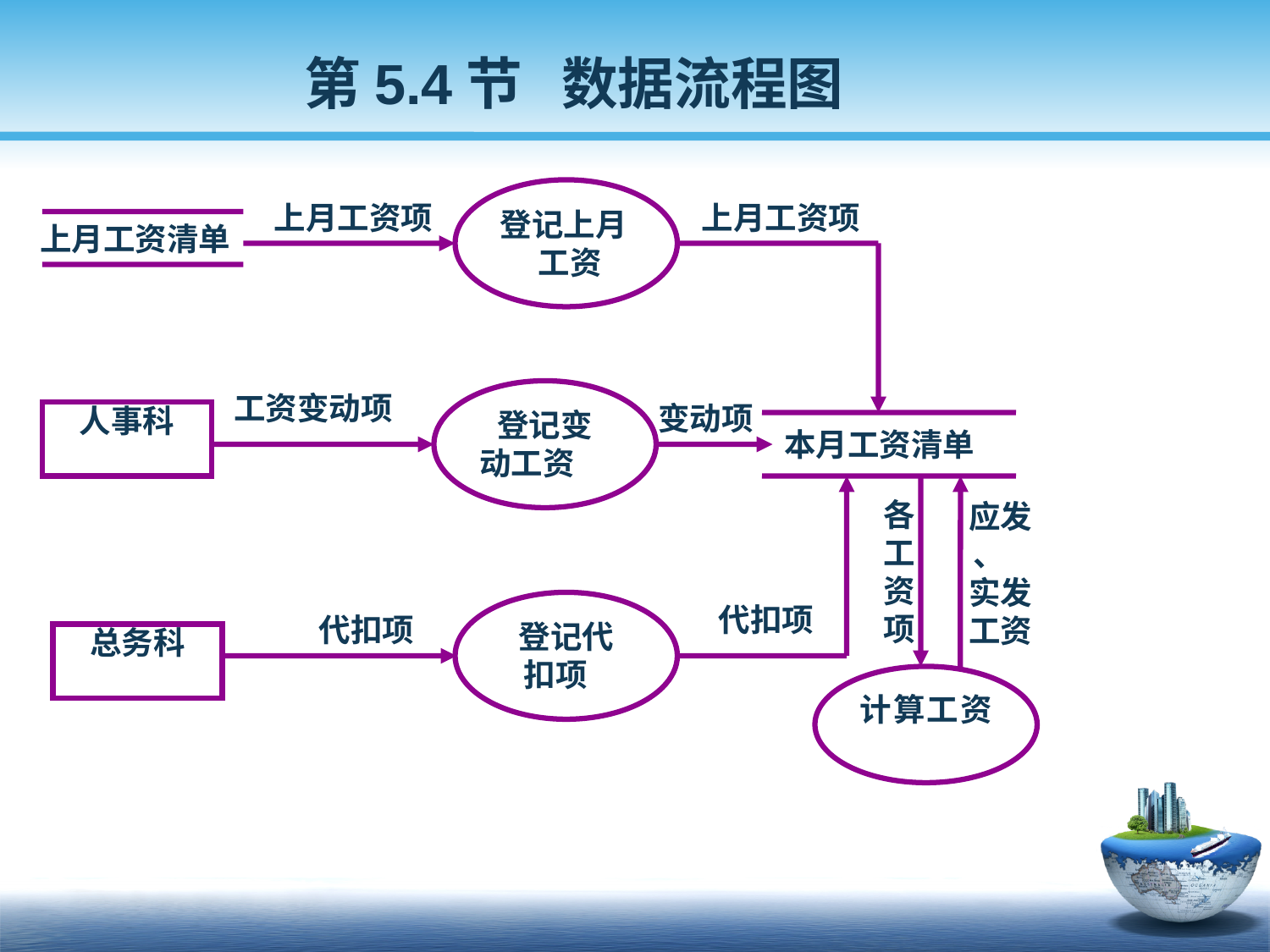

第5.4节   数据流程图
上月工资项

登记上月
    工资

上月工资项

上月工资清单

工资变动项

登记变
动工资

变动项

人事科

本月工资清单

代扣项

各
工
资
项
  应发
、
  实发
  工资

代扣项

登记代
  扣项

总务科

计算工资